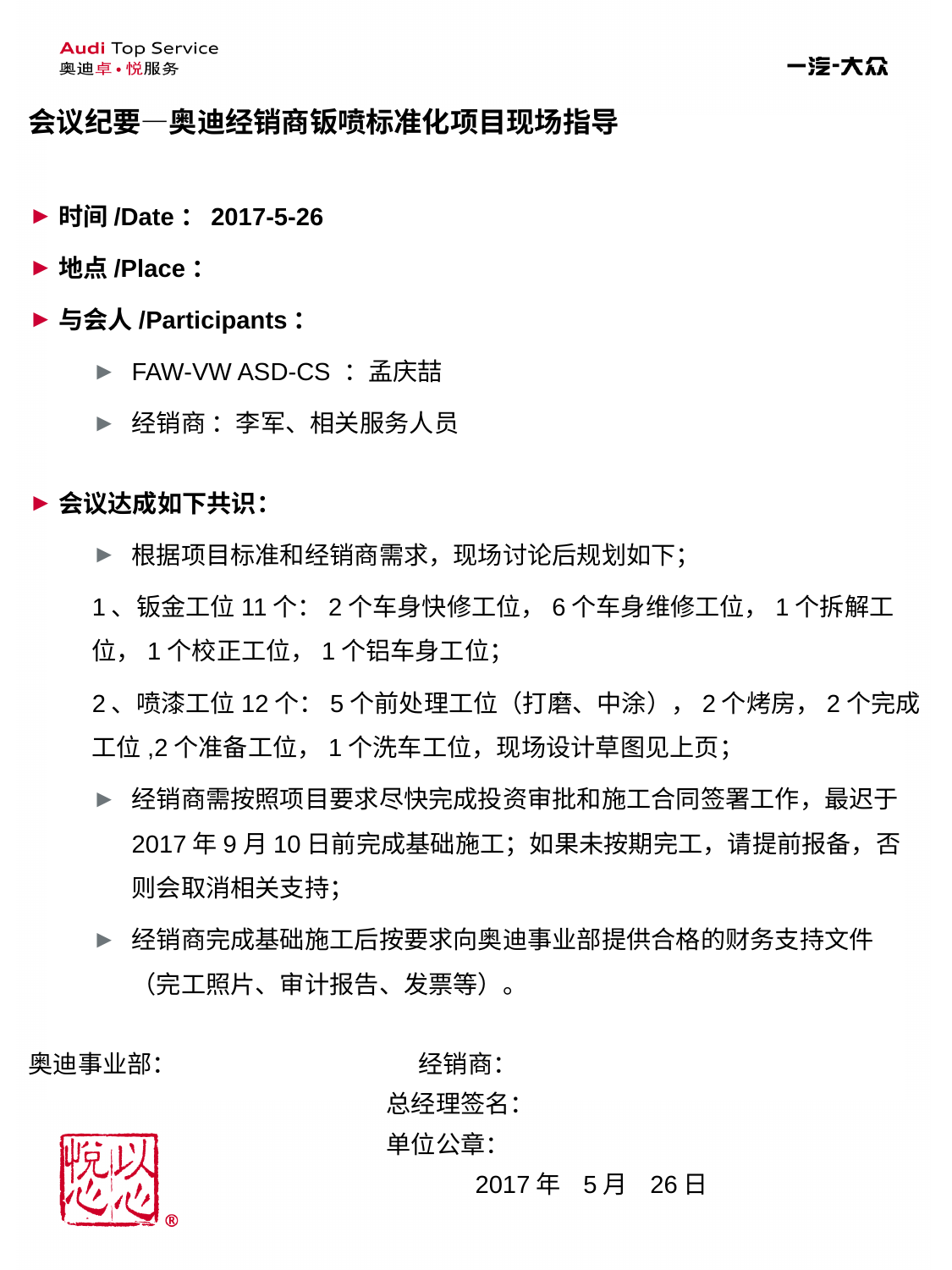

会议纪要—奥迪经销商钣喷标准化项目现场指导

时间/Date：2017-5-26
地点/Place：
与会人/Participants：
FAW-VW ASD-CS ：孟庆喆
经销商 ：李军、相关服务人员

会议达成如下共识：
根据项目标准和经销商需求，现场讨论后规划如下；
1、钣金工位11个：2个车身快修工位，6个车身维修工位，1个拆解工位，1个校正工位，1个铝车身工位；
2、喷漆工位12个：5个前处理工位（打磨、中涂），2个烤房，2个完成工位,2个准备工位，1个洗车工位，现场设计草图见上页；
经销商需按照项目要求尽快完成投资审批和施工合同签署工作，最迟于2017年9月10日前完成基础施工；如果未按期完工，请提前报备，否则会取消相关支持；
经销商完成基础施工后按要求向奥迪事业部提供合格的财务支持文件（完工照片、审计报告、发票等）。

奥迪事业部：                                            经销商：
                                                                总经理签名：
                                                                单位公章：
                                                                2017年   5月   26日